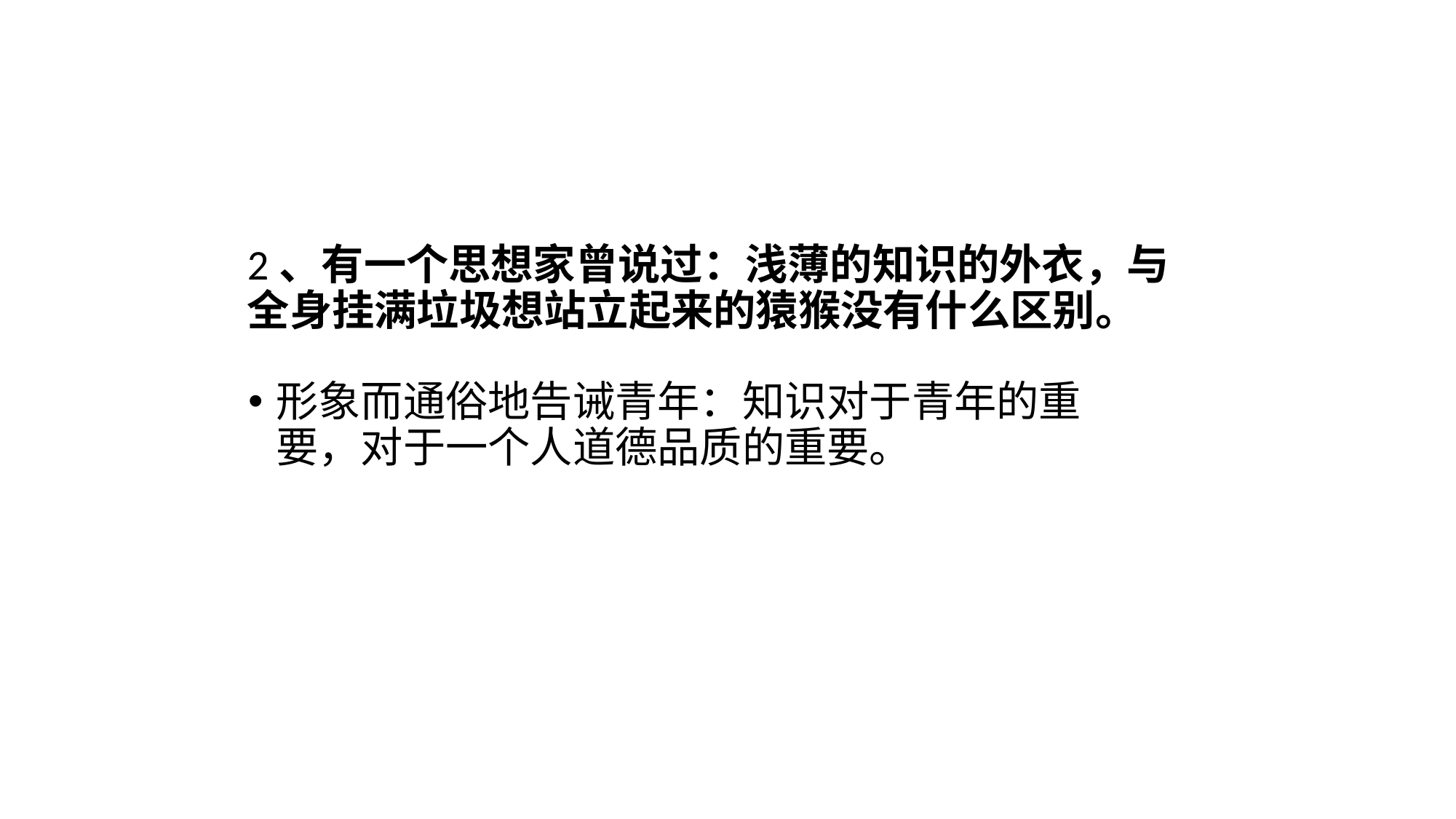

# 2、有一个思想家曾说过：浅薄的知识的外衣，与全身挂满垃圾想站立起来的猿猴没有什么区别。
形象而通俗地告诫青年：知识对于青年的重要，对于一个人道德品质的重要。